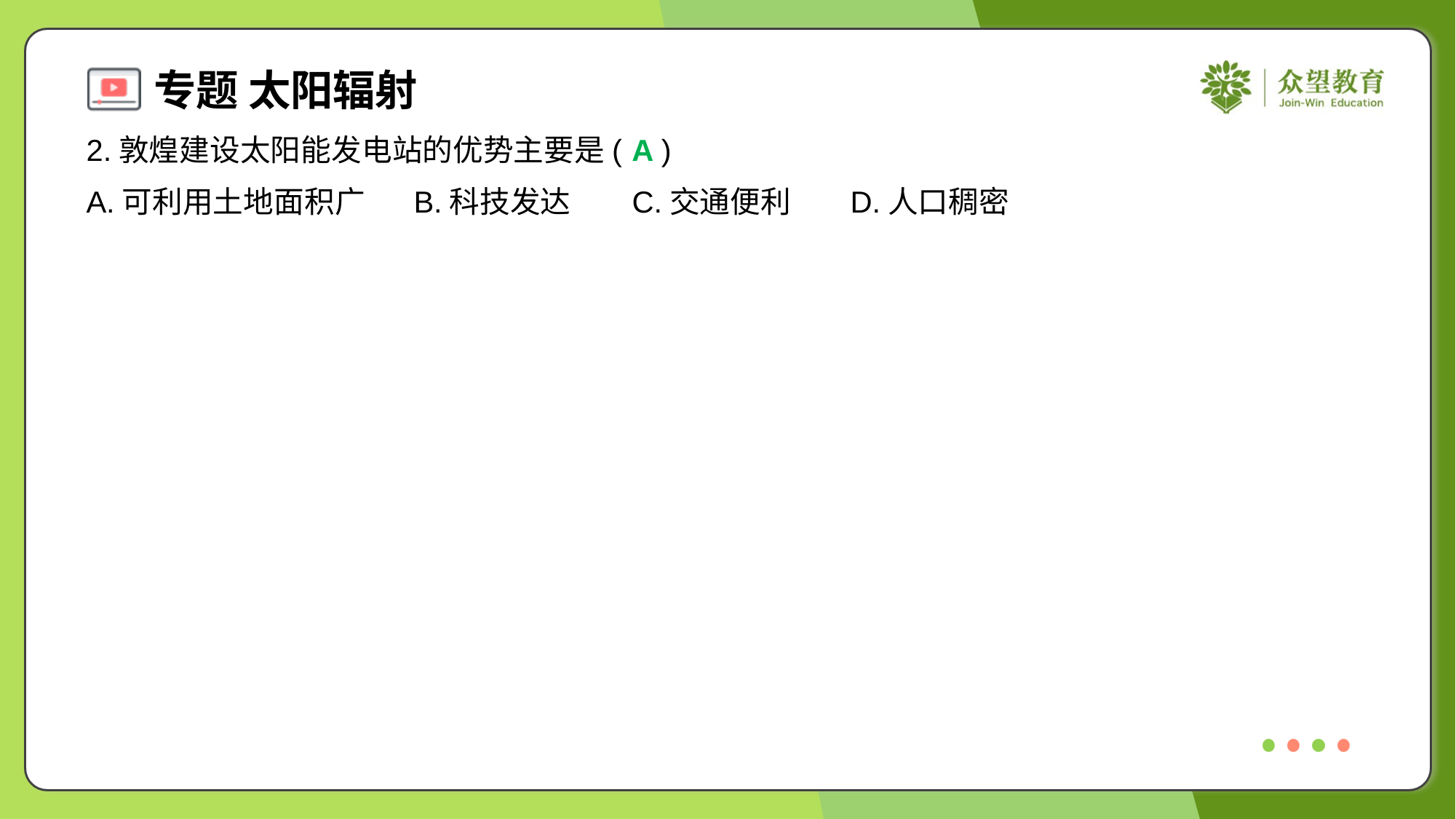

2.敦煌建设太阳能发电站的优势主要是(     )
A
A.可利用土地面积广	B.科技发达	C.交通便利	D.人口稠密